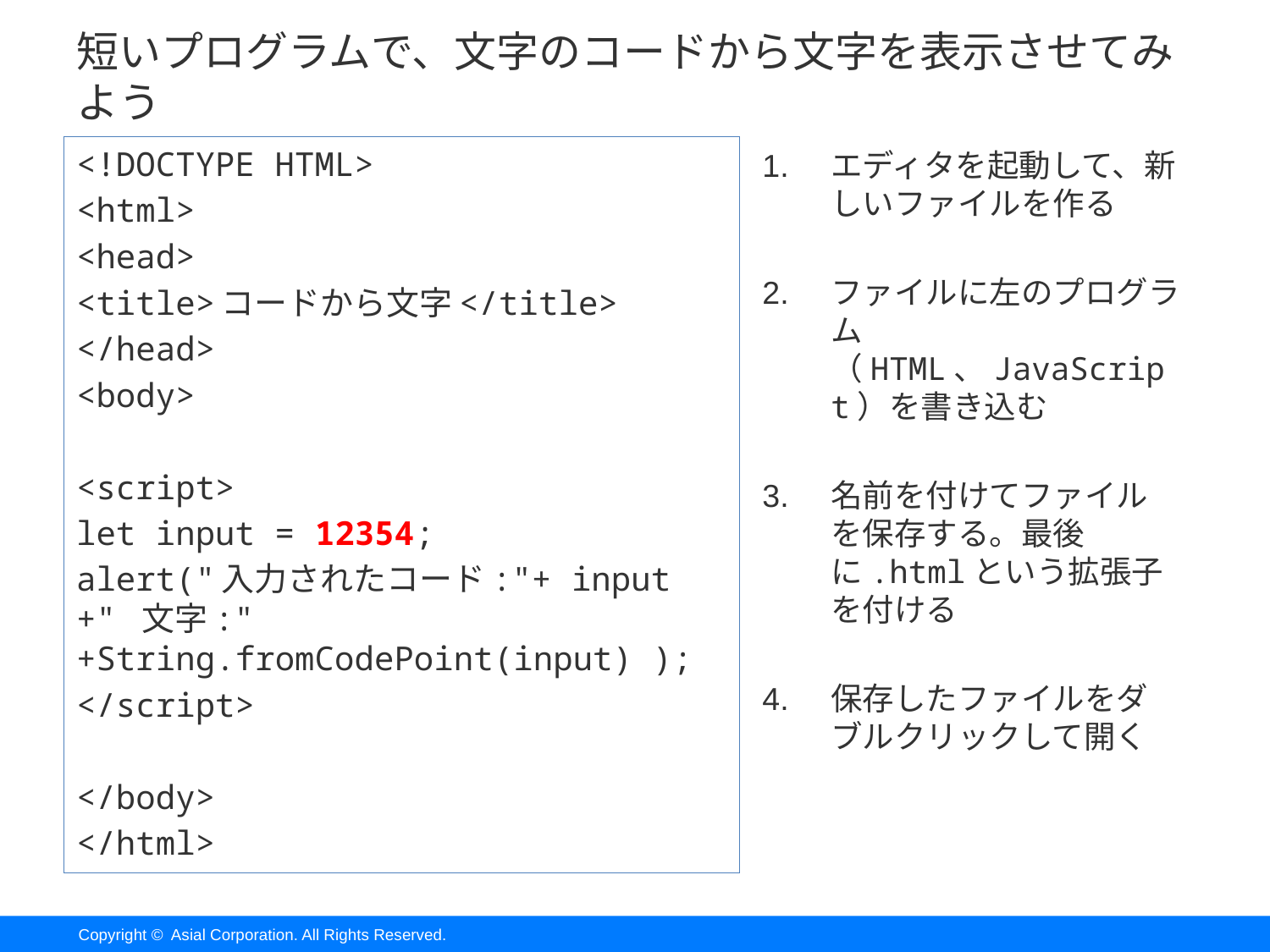

# 短いプログラムで、文字のコードから文字を表示させてみよう
<!DOCTYPE HTML>
<html>
<head>
<title>コードから文字</title>
</head>
<body>

<script>
let input = 12354;
alert("入力されたコード:"+ input +" 文字:" +String.fromCodePoint(input) );
</script>

</body>
</html>

エディタを起動して、新しいファイルを作る

ファイルに左のプログラム（HTML、JavaScript）を書き込む

名前を付けてファイルを保存する。最後に.htmlという拡張子を付ける

保存したファイルをダブルクリックして開く